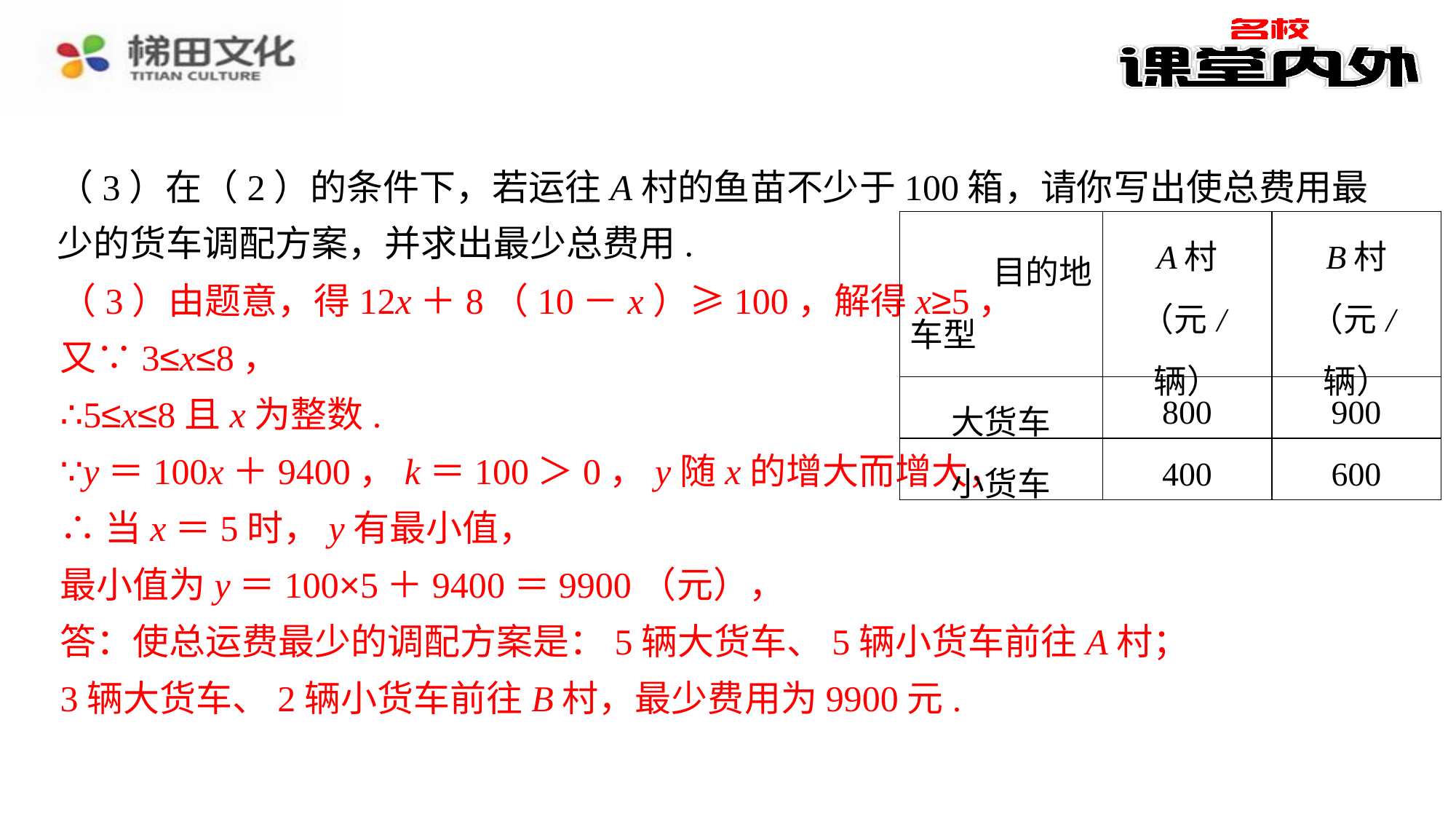

（3）在（2）的条件下，若运往A村的鱼苗不少于100箱，请你写出使总费用最少的货车调配方案，并求出最少总费用.
| 目的地 车型 | A村 （元/辆） | B村 （元/辆） |
| --- | --- | --- |
| 大货车 | 800 | 900 |
| 小货车 | 400 | 600 |
（3）由题意，得12x＋8（10－x）≥100，解得x≥5，
又∵3≤x≤8，
∴5≤x≤8且x为整数.
∵y＝100x＋9400，k＝100＞0，y随x的增大而增大，
∴当x＝5时，y有最小值，
最小值为y＝100×5＋9400＝9900（元），
答：使总运费最少的调配方案是：5辆大货车、5辆小货车前往A村；
3辆大货车、2辆小货车前往B村，最少费用为9900元.